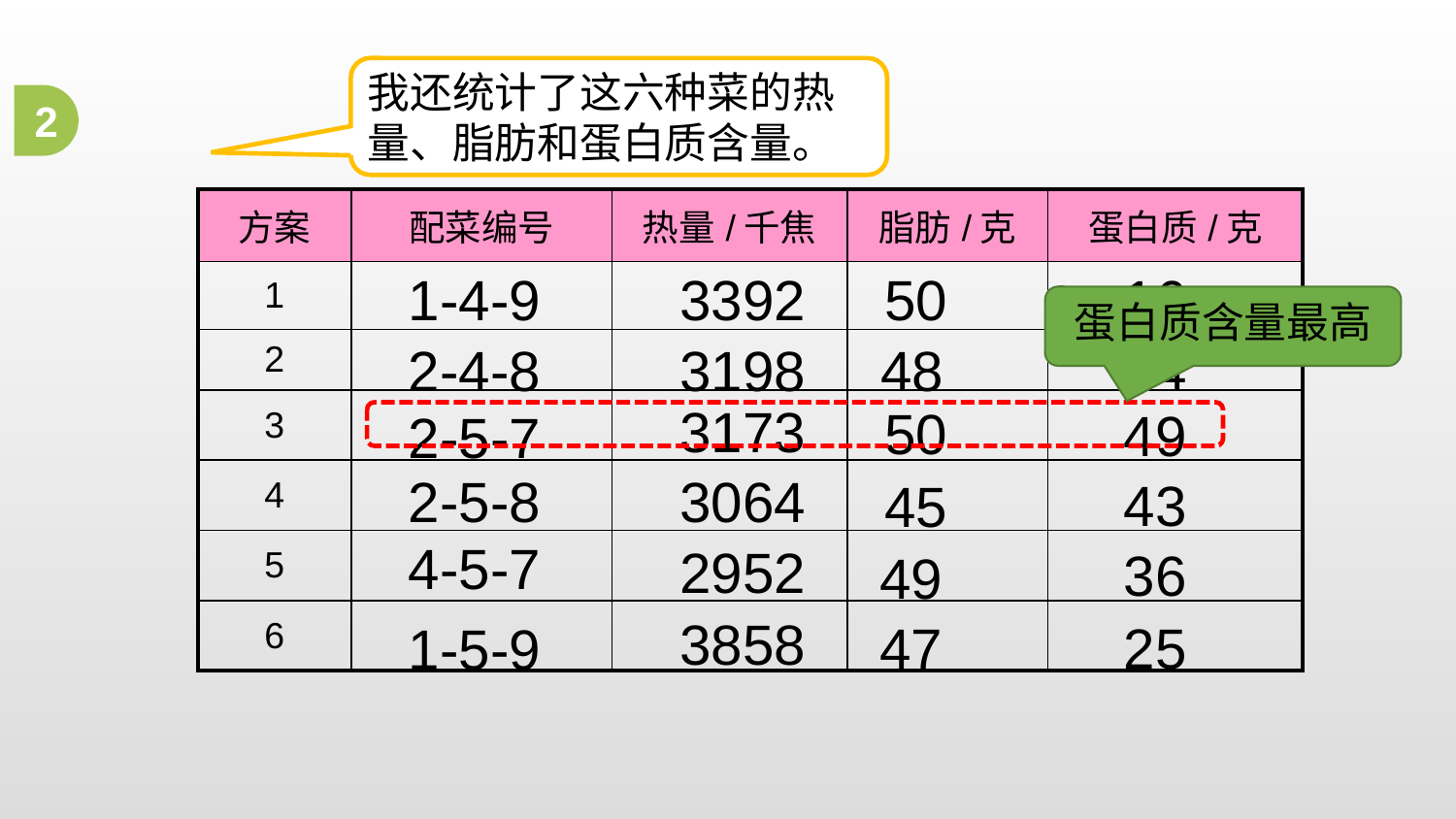

我还统计了这六种菜的热量、脂肪和蛋白质含量。
2
| 方案 | 配菜编号 | 热量/千焦 | 脂肪/克 | 蛋白质/克 |
| --- | --- | --- | --- | --- |
| 1 |  |  |  |  |
| 2 |  |  |  |  |
| 3 |  |  |  |  |
| 4 |  |  |  |  |
| 5 |  |  |  |  |
| 6 |  |  |  |  |
1-4-9
3392
50
16
蛋白质含量最高
2-4-8
3198
48
34
3173
50
49

2-5-7
2-5-8
3064
43
45
4-5-7
2952
36
49
3858
47
25
1-5-9